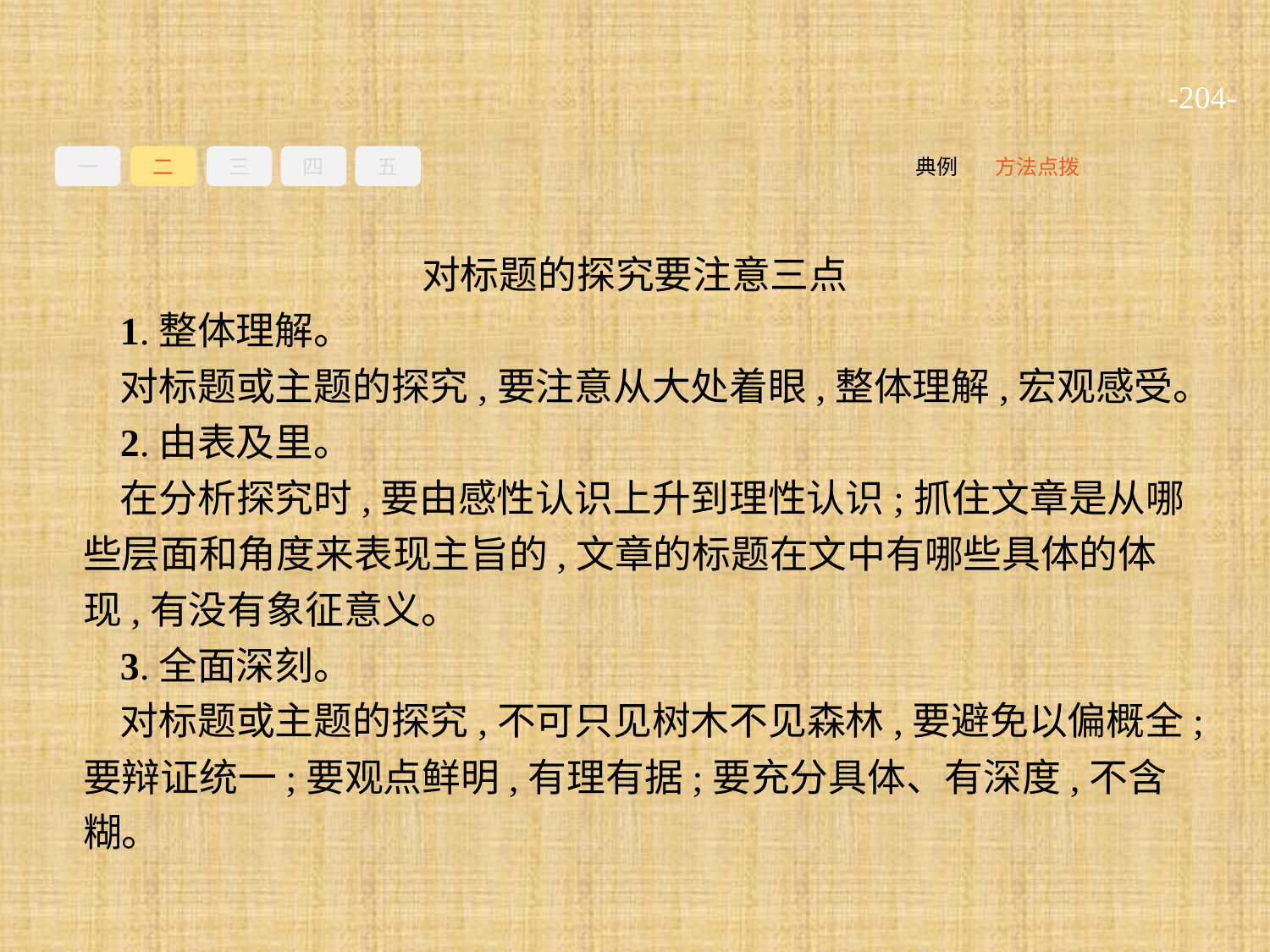

-204-
一
二
三
四
五
方法点拨
典例
对标题的探究要注意三点
1.整体理解。
对标题或主题的探究,要注意从大处着眼,整体理解,宏观感受。
2.由表及里。
在分析探究时,要由感性认识上升到理性认识;抓住文章是从哪些层面和角度来表现主旨的,文章的标题在文中有哪些具体的体现,有没有象征意义。
3.全面深刻。
对标题或主题的探究,不可只见树木不见森林,要避免以偏概全;要辩证统一;要观点鲜明,有理有据;要充分具体、有深度,不含糊。